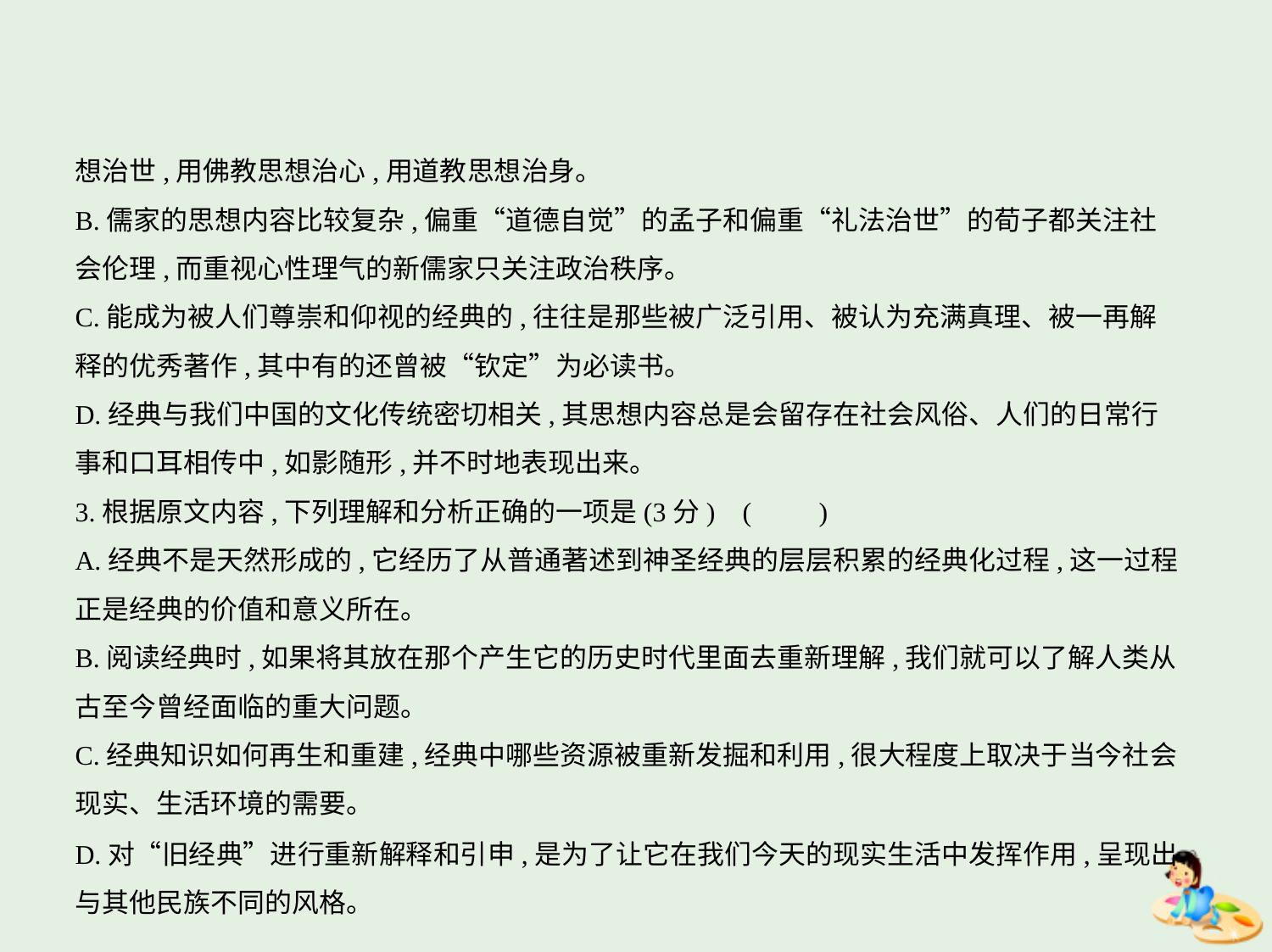

想治世,用佛教思想治心,用道教思想治身。
B.儒家的思想内容比较复杂,偏重“道德自觉”的孟子和偏重“礼法治世”的荀子都关注社
会伦理,而重视心性理气的新儒家只关注政治秩序。
C.能成为被人们尊崇和仰视的经典的,往往是那些被广泛引用、被认为充满真理、被一再解
释的优秀著作,其中有的还曾被“钦定”为必读书。
D.经典与我们中国的文化传统密切相关,其思想内容总是会留存在社会风俗、人们的日常行
事和口耳相传中,如影随形,并不时地表现出来。
3.根据原文内容,下列理解和分析正确的一项是(3分) (　　)
A.经典不是天然形成的,它经历了从普通著述到神圣经典的层层积累的经典化过程,这一过程
正是经典的价值和意义所在。
B.阅读经典时,如果将其放在那个产生它的历史时代里面去重新理解,我们就可以了解人类从
古至今曾经面临的重大问题。
C.经典知识如何再生和重建,经典中哪些资源被重新发掘和利用,很大程度上取决于当今社会
现实、生活环境的需要。
D.对“旧经典”进行重新解释和引申,是为了让它在我们今天的现实生活中发挥作用,呈现出
与其他民族不同的风格。